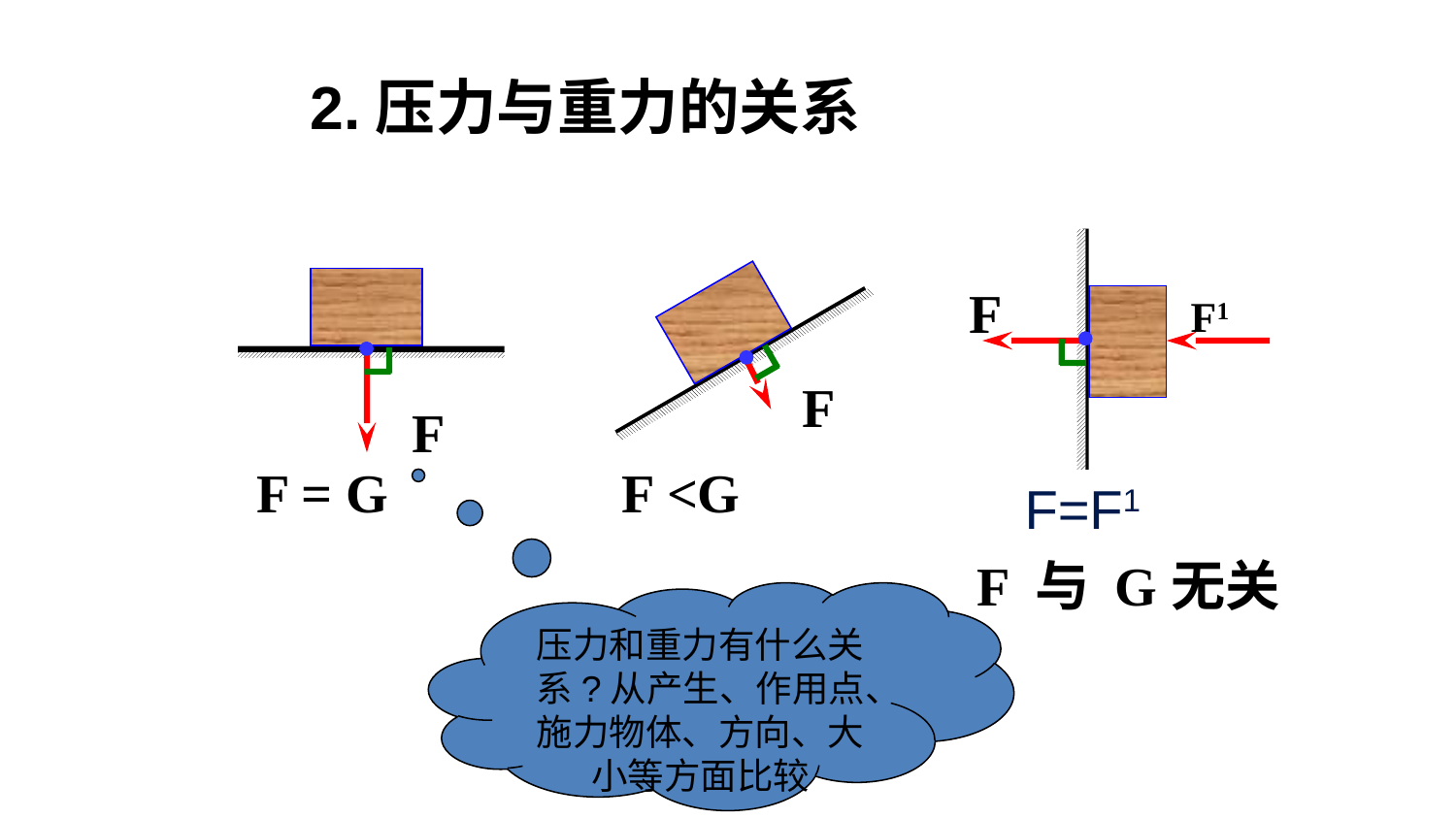

2.压力与重力的关系

F

F1

F
F
F = G
F <G
F=F1
F 与 G无关
压力和重力有什么关系?从产生、作用点、施力物体、方向、大小等方面比较